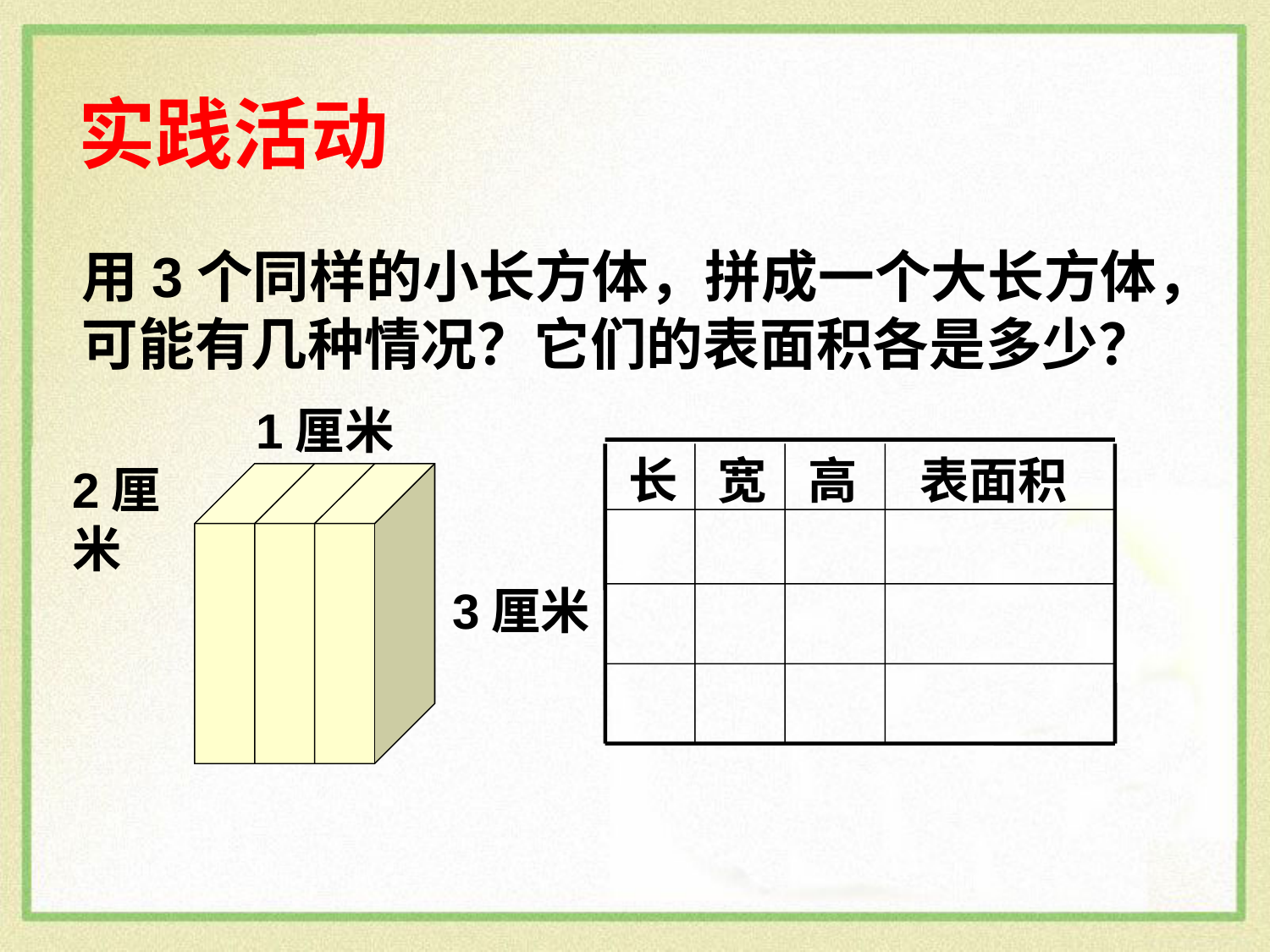

实践活动
用3个同样的小长方体，拼成一个大长方体，可能有几种情况？它们的表面积各是多少？
1厘米

长
宽
高
表面积

2厘米

3厘米